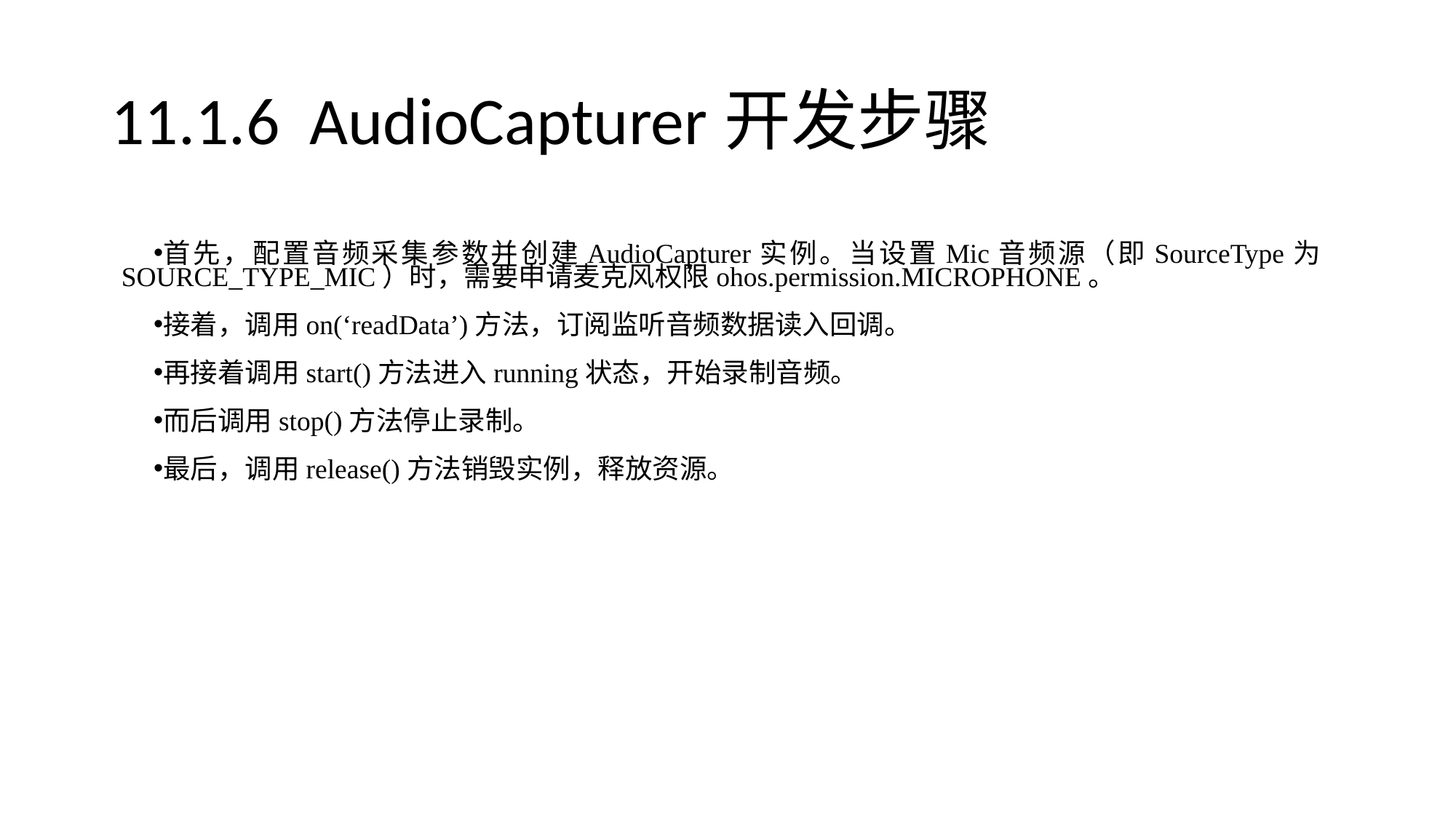

# 11.1.6  AudioCapturer开发步骤
首先，配置音频采集参数并创建AudioCapturer实例。当设置Mic音频源（即SourceType为SOURCE_TYPE_MIC）时，需要申请麦克风权限ohos.permission.MICROPHONE。
接着，调用on(‘readData’)方法，订阅监听音频数据读入回调。
再接着调用start()方法进入running状态，开始录制音频。
而后调用stop()方法停止录制。
最后，调用release()方法销毁实例，释放资源。